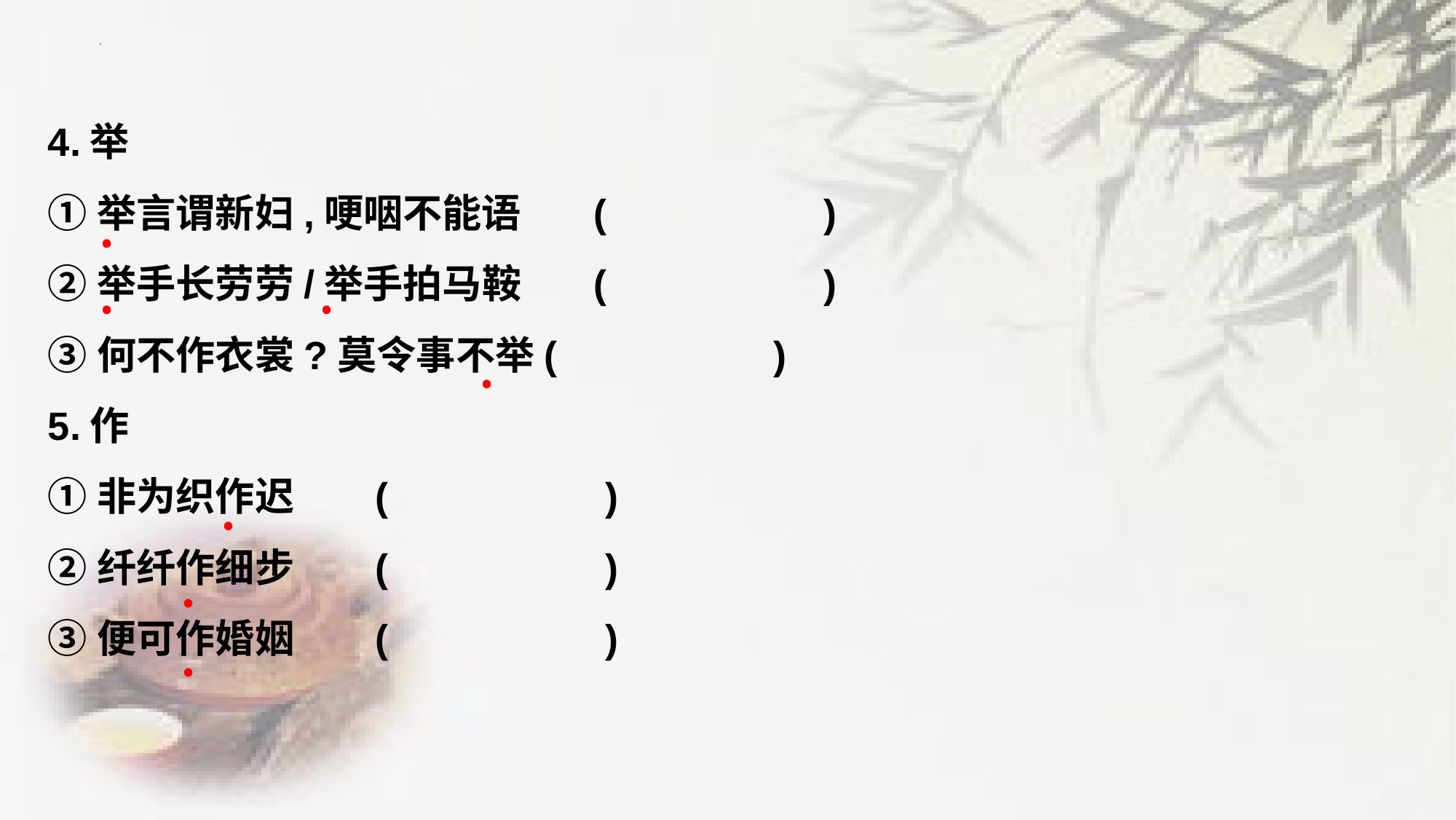

4.举
①举言谓新妇,哽咽不能语	(　　　　　)
②举手长劳劳/举手拍马鞍	(　　　　　)
③何不作衣裳?莫令事不举(　　　　　)
5.作
①非为织作迟	(　　　　　)
②纤纤作细步	(　　　　　)
③便可作婚姻	(　　　　　)
﹒
﹒
﹒
﹒
﹒
﹒
﹒